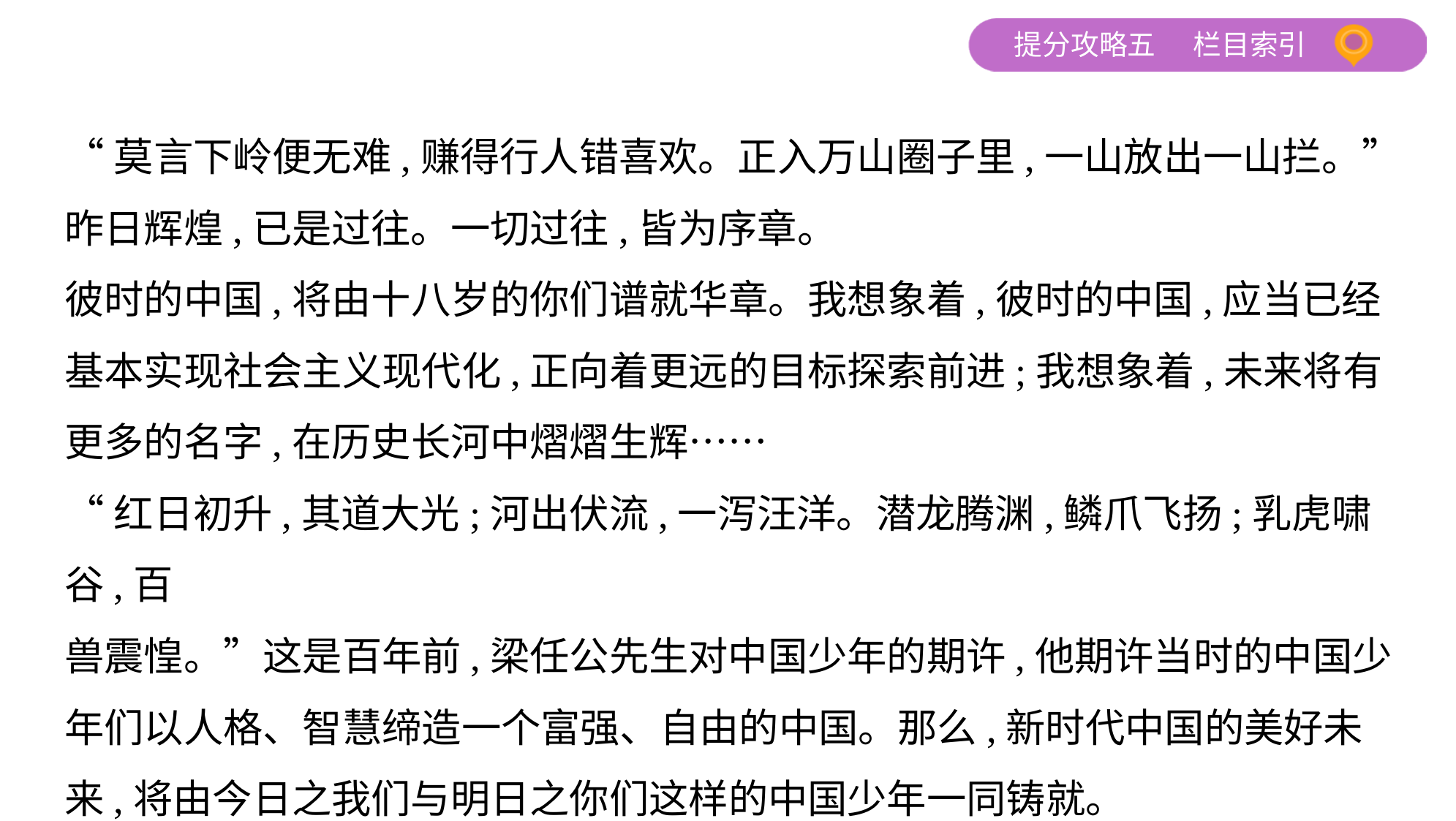

“莫言下岭便无难,赚得行人错喜欢。正入万山圈子里,一山放出一山拦。”
昨日辉煌,已是过往。一切过往,皆为序章。
彼时的中国,将由十八岁的你们谱就华章。我想象着,彼时的中国,应当已经
基本实现社会主义现代化,正向着更远的目标探索前进;我想象着,未来将有
更多的名字,在历史长河中熠熠生辉……
“红日初升,其道大光;河出伏流,一泻汪洋。潜龙腾渊,鳞爪飞扬;乳虎啸谷,百
兽震惶。”这是百年前,梁任公先生对中国少年的期许,他期许当时的中国少
年们以人格、智慧缔造一个富强、自由的中国。那么,新时代中国的美好未
来,将由今日之我们与明日之你们这样的中国少年一同铸就。